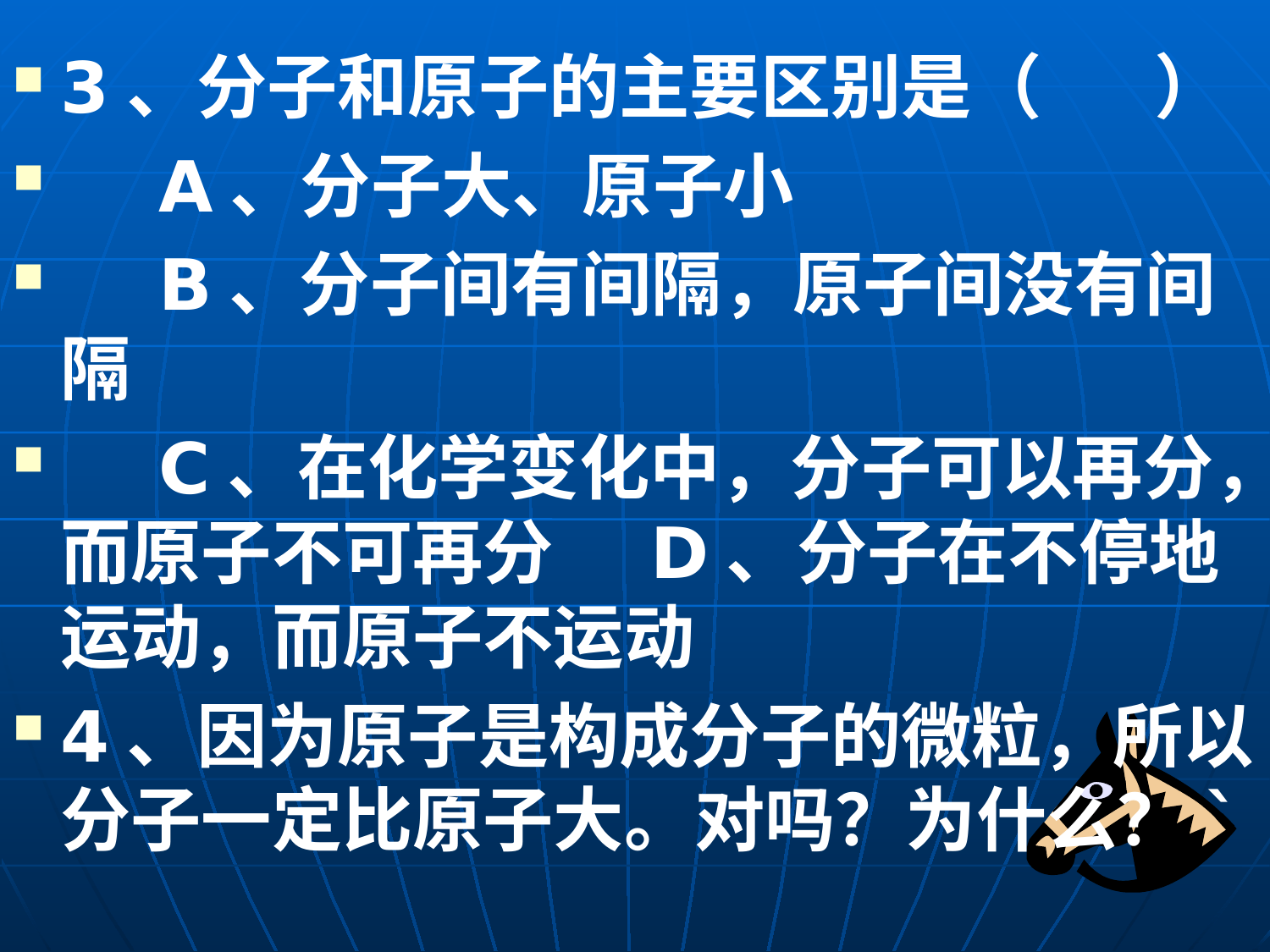

3、分子和原子的主要区别是（       ）
    A、分子大、原子小
    B、分子间有间隔，原子间没有间隔
    C、在化学变化中，分子可以再分，而原子不可再分     D、分子在不停地运动，而原子不运动
4、因为原子是构成分子的微粒，所以分子一定比原子大。对吗？为什么？`